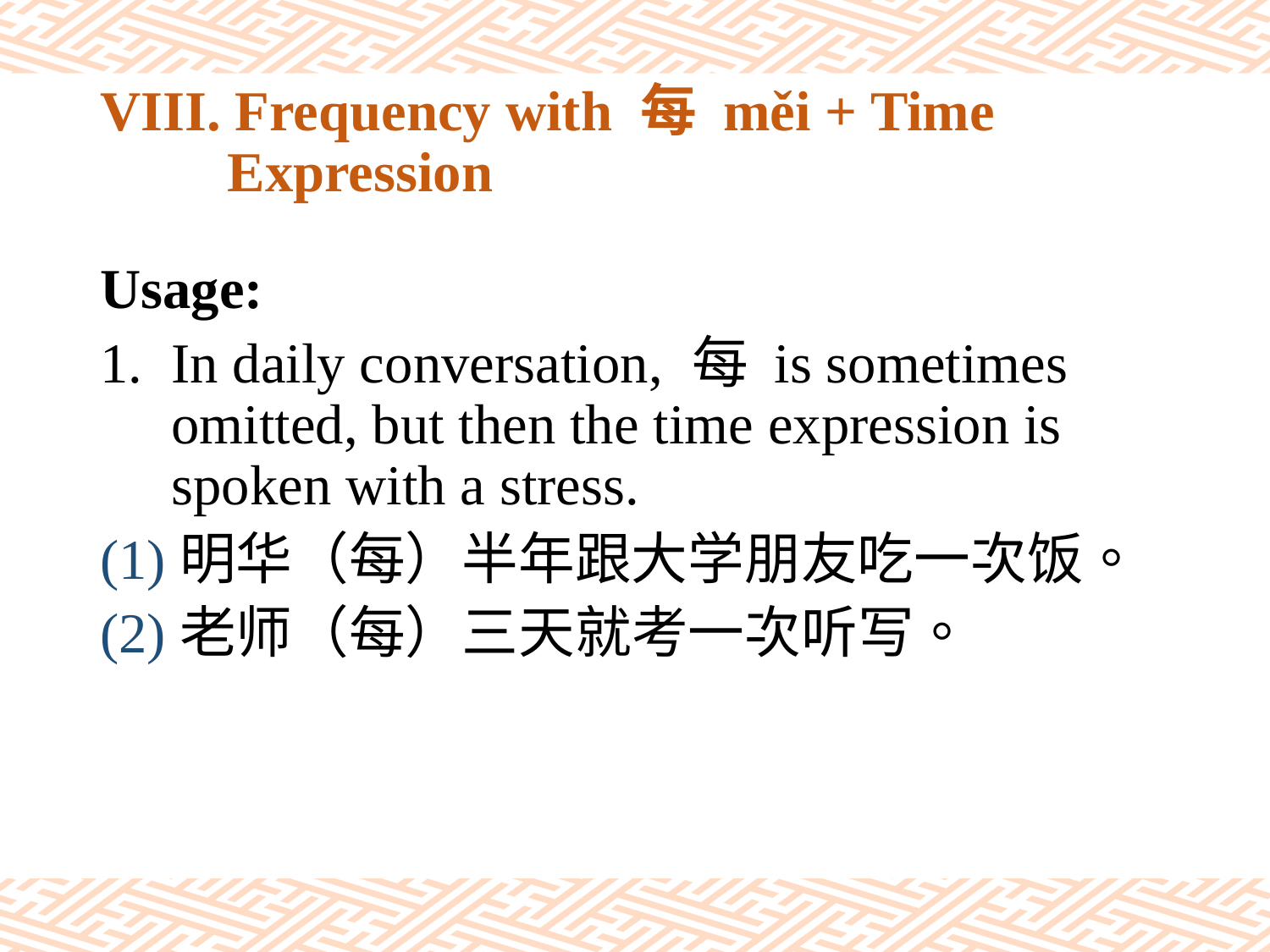

# VIII. Frequency with 每 měi + Time Expression
Usage:
In daily conversation, 每 is sometimes omitted, but then the time expression is spoken with a stress.
(1)明华（每）半年跟大学朋友吃一次饭。
(2)老师（每）三天就考一次听写。